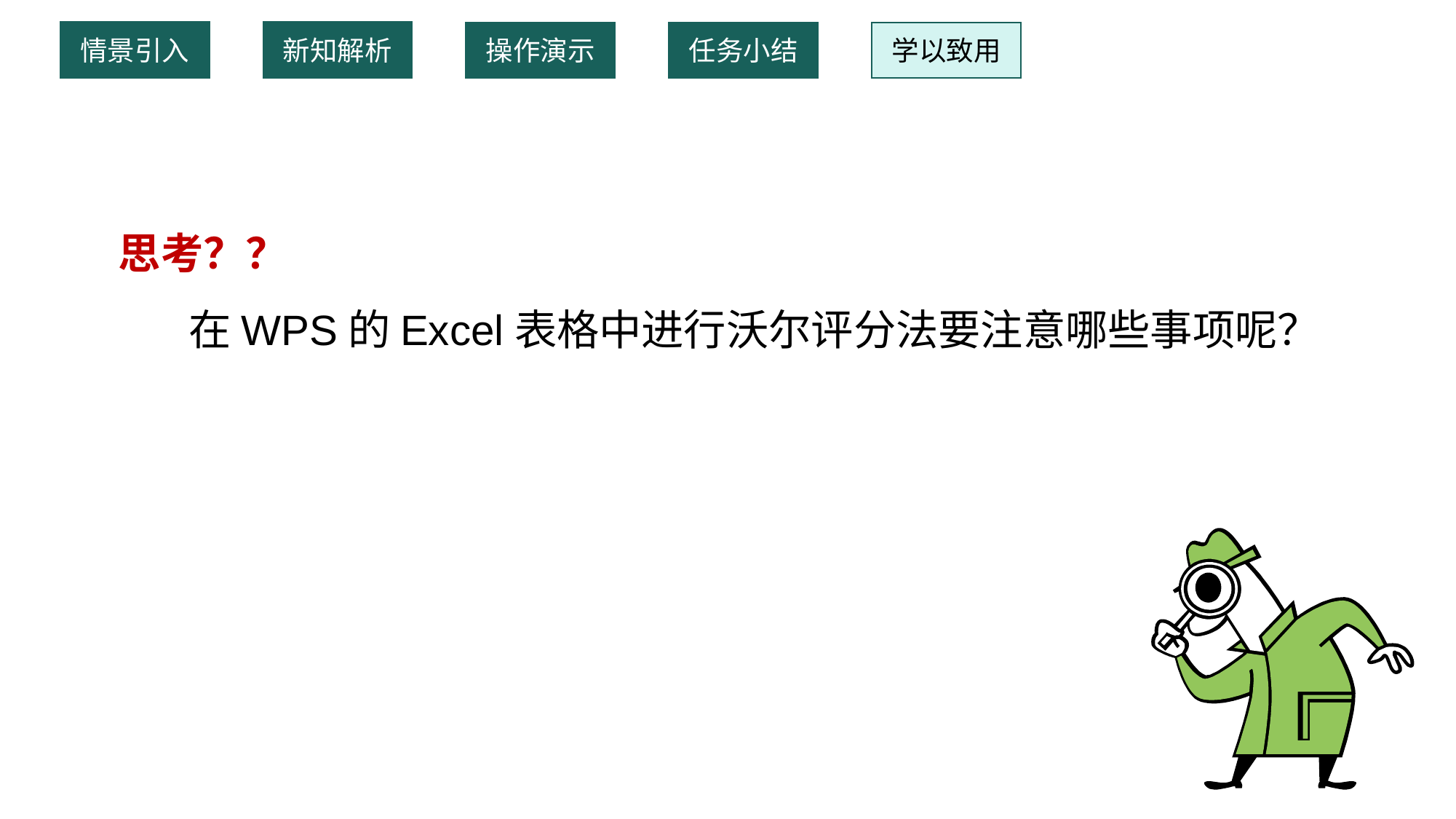

情景引入
新知解析
操作演示
任务小结
学以致用
   思考？？
         在WPS的Excel表格中进行沃尔评分法要注意哪些事项呢？